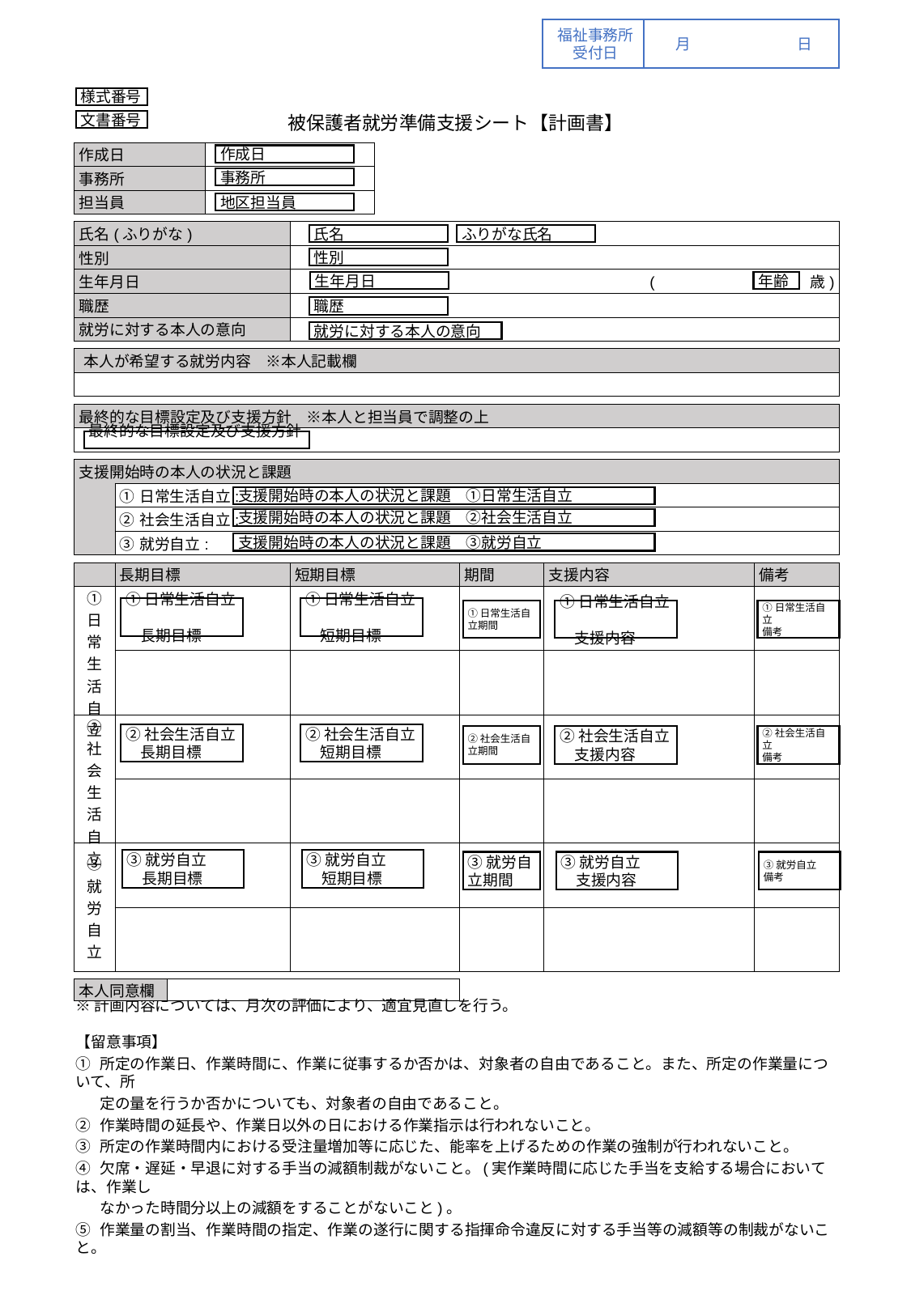

福祉事務所
受付日
月	日
様式番号
被保護者就労準備支援シート【計画書】
文書番号
| 作成日 |  |  |  |  |  |  |  |
| --- | --- | --- | --- | --- | --- | --- | --- |
| 事務所 |  |  |  |  |  |  |  |
| 担当員 |  |  |  |  |  |  |  |
作成日
事務所
地区担当員
| 氏名(ふりがな) |  |
| --- | --- |
| 性別 |  |
| 生年月日 | (　　　　　　　　　　歳) |
| 職歴 |  |
| 就労に対する本人の意向 |  |
氏名
ふりがな氏名
性別
生年月日
年齢
職歴
就労に対する本人の意向
| 本人が希望する就労内容　※本人記載欄 |
| --- |
|  |
| 最終的な目標設定及び支援方針　※本人と担当員で調整の上 |
| --- |
|  |
最終的な目標設定及び支援方針
| 支援開始時の本人の状況と課題 |  |
| --- | --- |
|  | ①日常生活自立: |
|  | ②社会生活自立: |
|  | ③就労自立: |
支援開始時の本人の状況と課題　①日常生活自立
支援開始時の本人の状況と課題　②社会生活自立
支援開始時の本人の状況と課題　③就労自立
|  | 長期目標 |  |  | 短期目標 |  | 期間 | 支援内容 |  | 備考 |
| --- | --- | --- | --- | --- | --- | --- | --- | --- | --- |
| ① 日 常 生 活 自 立 |  |  |  |  |  |  |  |  |  |
|  |  |  |  |  |  |  |  |  |  |
| ② 社 会 生 活 自 立 |  |  |  |  |  |  |  |  |  |
|  |  |  |  |  |  |  |  |  |  |
| ③ 就 労 自 立 |  |  |  |  |  |  |  |  |  |
|  |  |  |  |  |  |  |  |  |  |
①日常生活自立
　長期目標
①日常生活自立
　短期目標
①日常生活自立期間
①日常生活自立
　支援内容
①日常生活自立
備考
②社会生活自立
　長期目標
②社会生活自立
　短期目標
②社会生活自立期間
②社会生活自立
　支援内容
②社会生活自立
備考
③就労自立
　長期目標
③就労自立
　短期目標
③就労自立期間
③就労自立
　支援内容
③就労自立
備考
| 本人同意欄 |  |  |  |  |  |  |  |  |
| --- | --- | --- | --- | --- | --- | --- | --- | --- |
※計画内容については、月次の評価により、適宜見直しを行う。

【留意事項】
①	所定の作業日、作業時間に、作業に従事するか否かは、対象者の自由であること。また、所定の作業量について、所
定の量を行うか否かについても、対象者の自由であること。
②	作業時間の延長や、作業日以外の日における作業指示は行われないこと。
③	所定の作業時間内における受注量増加等に応じた、能率を上げるための作業の強制が行われないこと。
④	欠席・遅延・早退に対する手当の減額制裁がないこと。(実作業時間に応じた手当を支給する場合においては、作業し
なかった時間分以上の減額をすることがないこと)。
⑤	作業量の割当、作業時間の指定、作業の遂行に関する指揮命令違反に対する手当等の減額等の制裁がないこと。